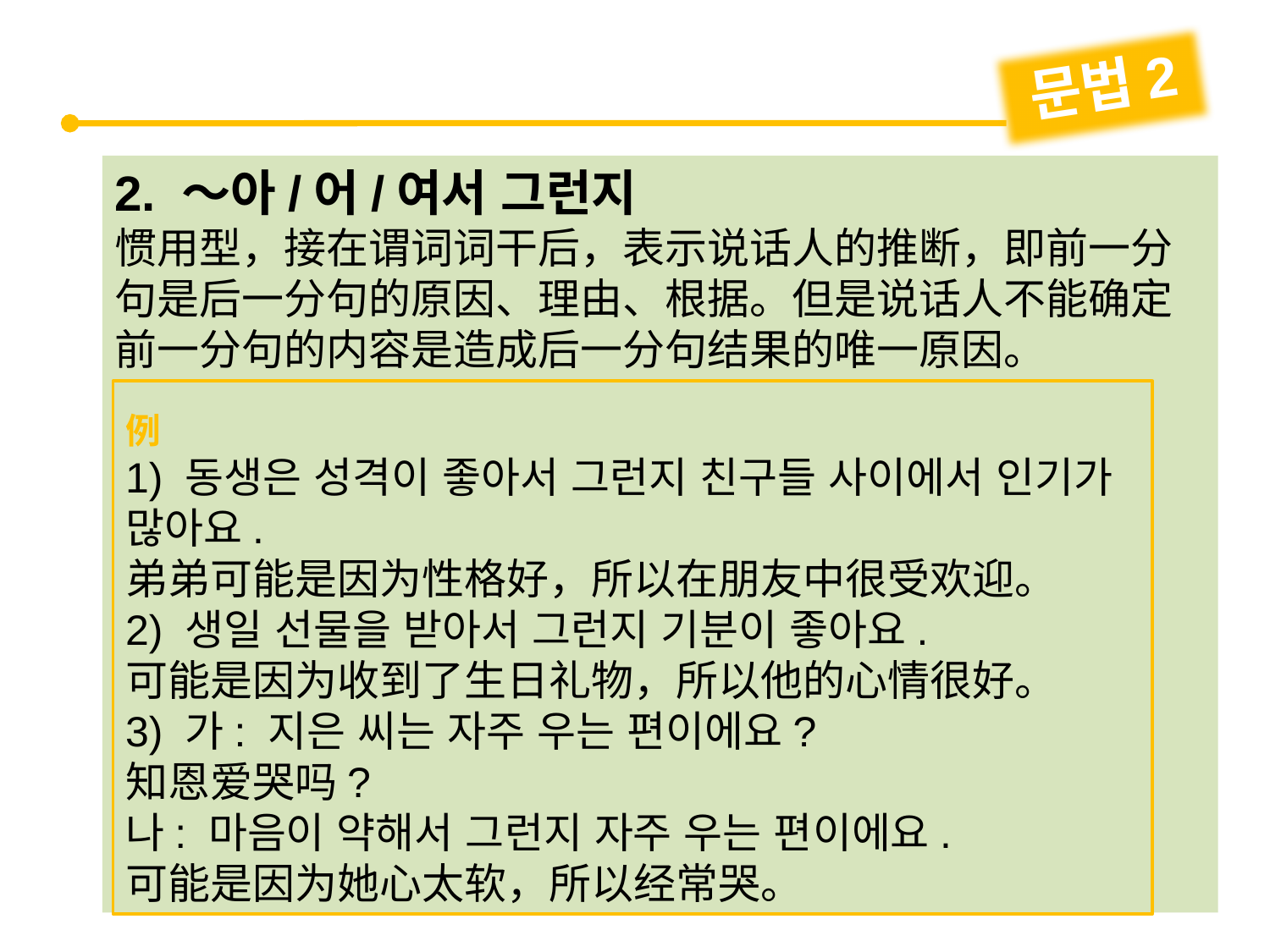

문법2
2. ～아/어/여서 그런지
惯用型，接在谓词词干后，表示说话人的推断，即前一分句是后一分句的原因、理由、根据。但是说话人不能确定前一分句的内容是造成后一分句结果的唯一原因。

例
1) 동생은 성격이 좋아서 그런지 친구들 사이에서 인기가 많아요.
弟弟可能是因为性格好，所以在朋友中很受欢迎。
2) 생일 선물을 받아서 그런지 기분이 좋아요.
可能是因为收到了生日礼物，所以他的心情很好。
3) 가: 지은 씨는 자주 우는 편이에요?
知恩爱哭吗?
나: 마음이 약해서 그런지 자주 우는 편이에요.
可能是因为她心太软，所以经常哭。